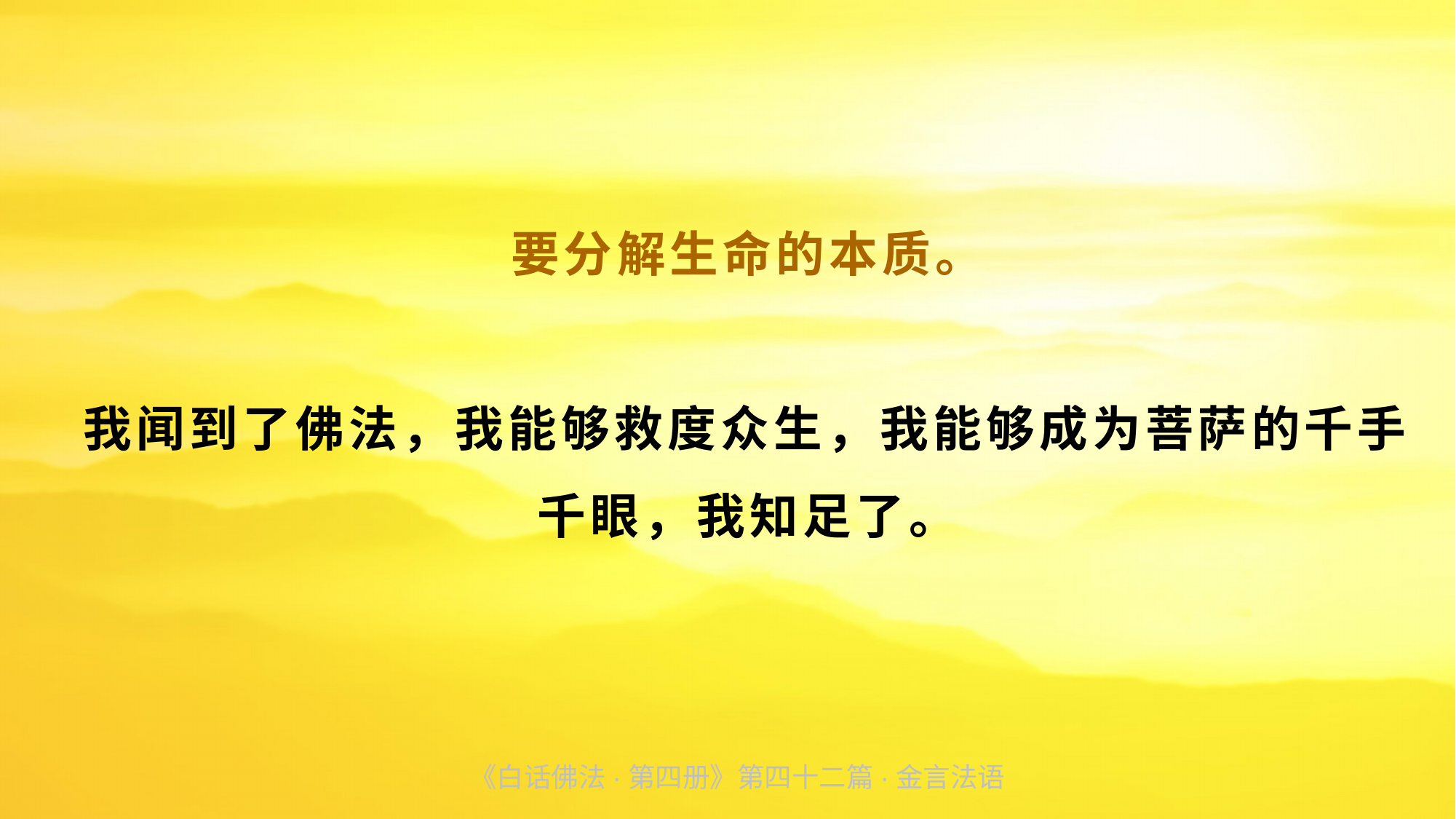

要分解生命的本质。

我闻到了佛法，我能够救度众生，我能够成为菩萨的千手千眼，我知足了。
  《白话佛法·第四册》第四十二篇·金言法语